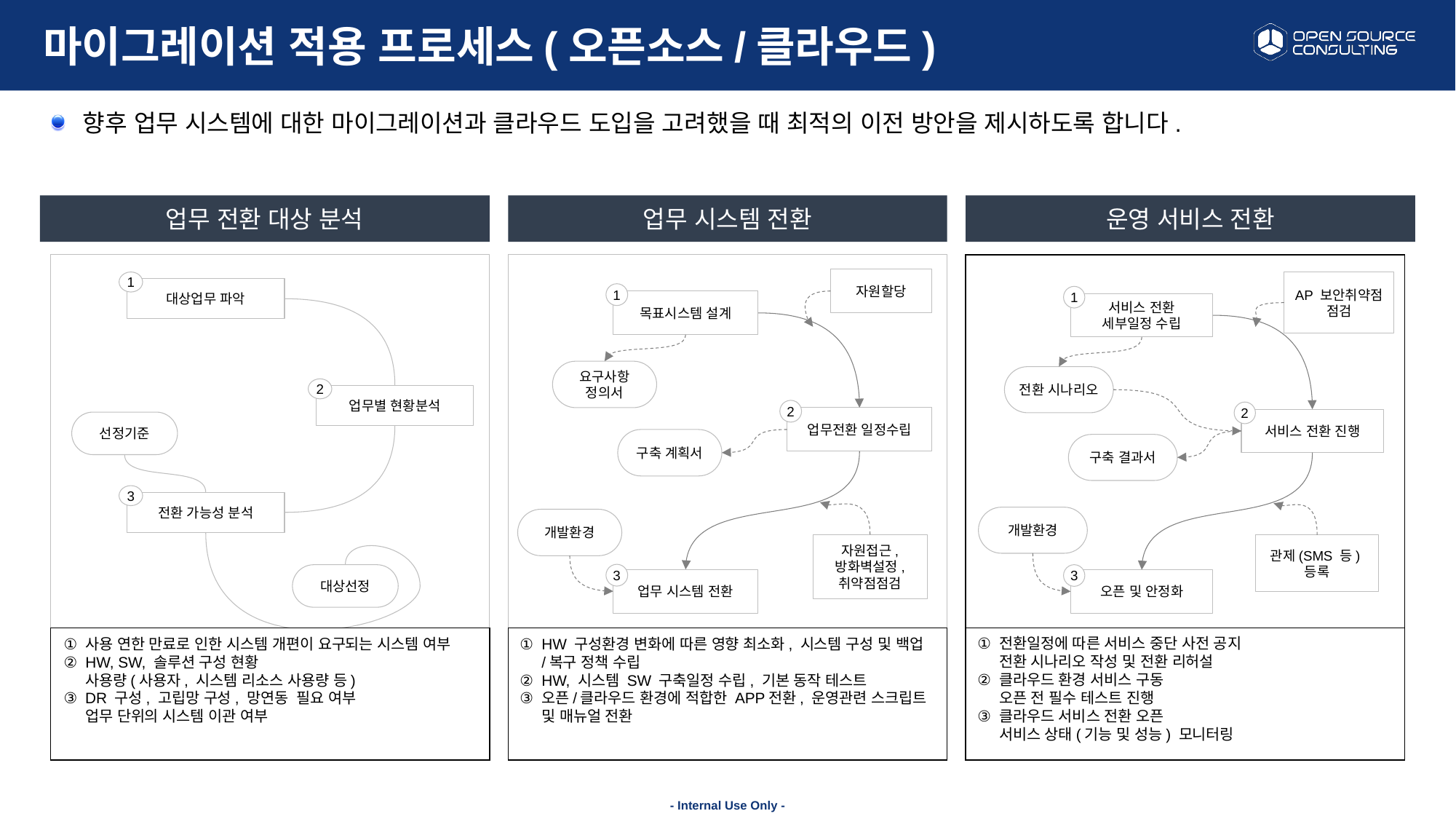

# 마이그레이션 적용 프로세스(오픈소스/클라우드)
향후 업무 시스템에 대한 마이그레이션과 클라우드 도입을 고려했을 때 최적의 이전 방안을 제시하도록 합니다.
업무 전환 대상 분석
업무 시스템 전환
운영 서비스 전환

자원할당
1
목표시스템 설계
요구사항 정의서
2
업무전환 일정수립
구축 계획서
개발환경
자원접근, 방화벽설정, 취약점점검
3
업무 시스템 전환
AP 보안취약점 점검
1
서비스 전환
세부일정 수립
전환 시나리오
2
서비스 전환 진행
구축 결과서
개발환경
관제(SMS 등)
등록
3
오픈 및 안정화
1
대상업무 파악
2
업무별 현황분석
선정기준
3
전환 가능성 분석
대상선정

HW 구성환경 변화에 따른 영향 최소화, 시스템 구성 및 백업/복구 정책 수립
HW, 시스템 SW 구축일정 수립, 기본 동작 테스트
오픈/클라우드 환경에 적합한 APP전환, 운영관련 스크립트 및 매뉴얼 전환
사용 연한 만료로 인한 시스템 개편이 요구되는 시스템 여부
HW, SW, 솔루션 구성 현황
사용량(사용자, 시스템 리소스 사용량 등)
DR 구성, 고립망 구성, 망연동  필요 여부
업무 단위의 시스템 이관 여부
전환일정에 따른 서비스 중단 사전 공지
전환 시나리오 작성 및 전환 리허설
클라우드 환경 서비스 구동
오픈 전 필수 테스트 진행
클라우드 서비스 전환 오픈
서비스 상태(기능 및 성능) 모니터링